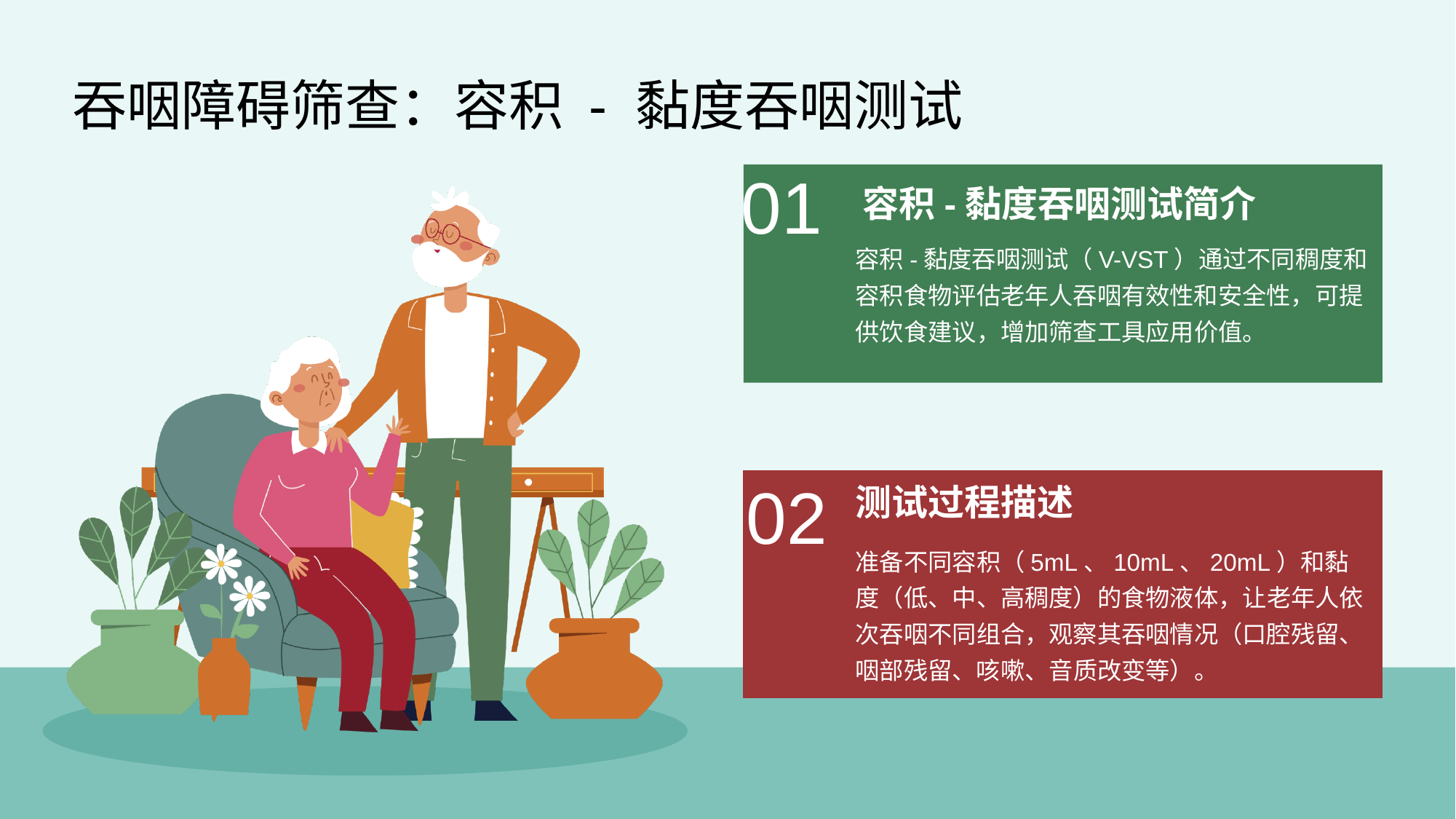

吞咽障碍筛查：容积 - 黏度吞咽测试
01

容积-黏度吞咽测试简介
容积-黏度吞咽测试（V-VST）通过不同稠度和容积食物评估老年人吞咽有效性和安全性，可提供饮食建议，增加筛查工具应用价值。

02
测试过程描述
准备不同容积（5mL、10mL、20mL）和黏度（低、中、高稠度）的食物液体，让老年人依次吞咽不同组合，观察其吞咽情况（口腔残留、咽部残留、咳嗽、音质改变等）。